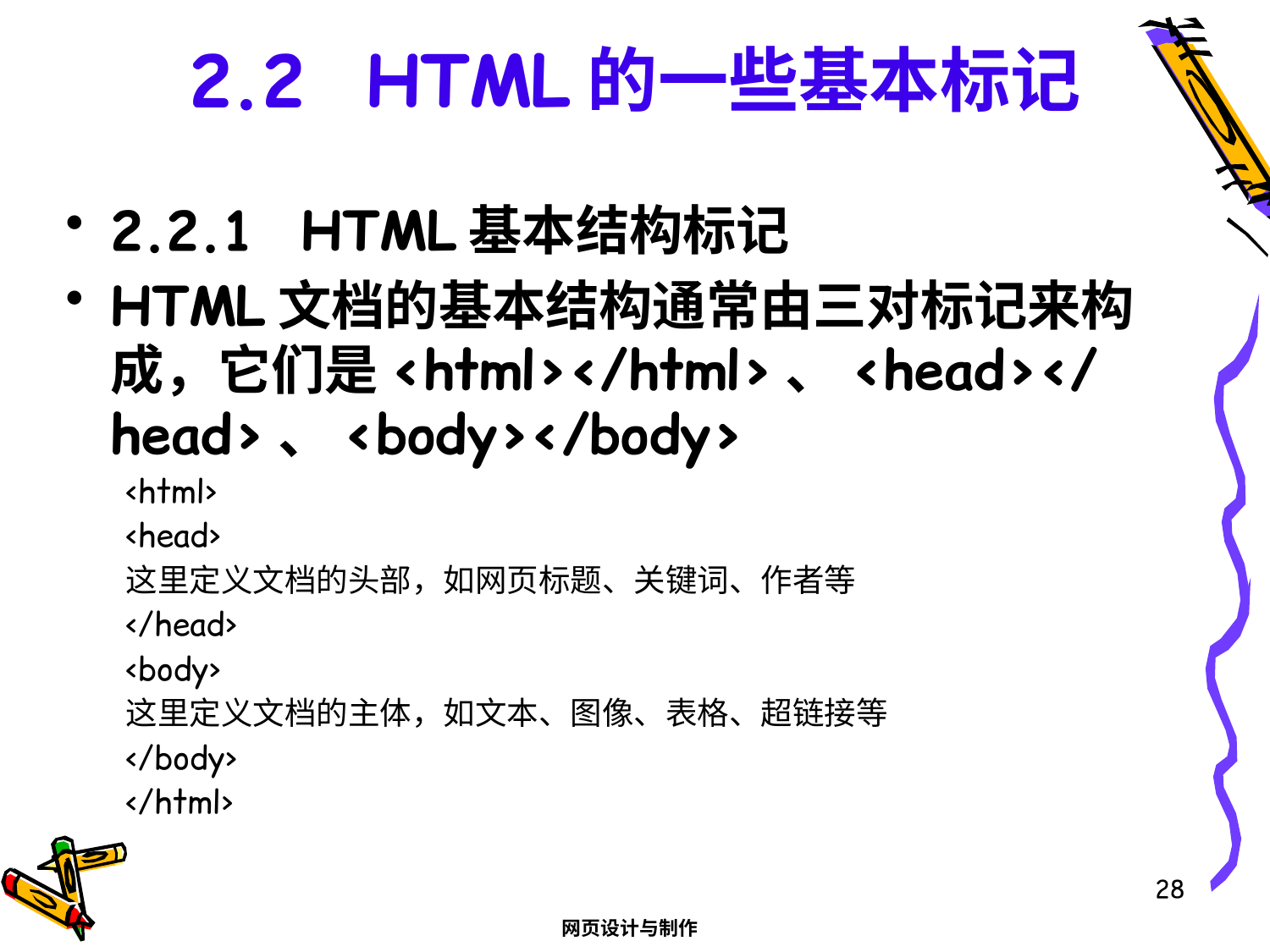

# 2.2  HTML的一些基本标记
2.2.1  HTML基本结构标记
HTML文档的基本结构通常由三对标记来构成，它们是<html></html>、<head></head>、<body></body>
<html>
	<head>
		这里定义文档的头部，如网页标题、关键词、作者等
	</head>
	<body>
		这里定义文档的主体，如文本、图像、表格、超链接等
	</body>
</html>

28
网页设计与制作